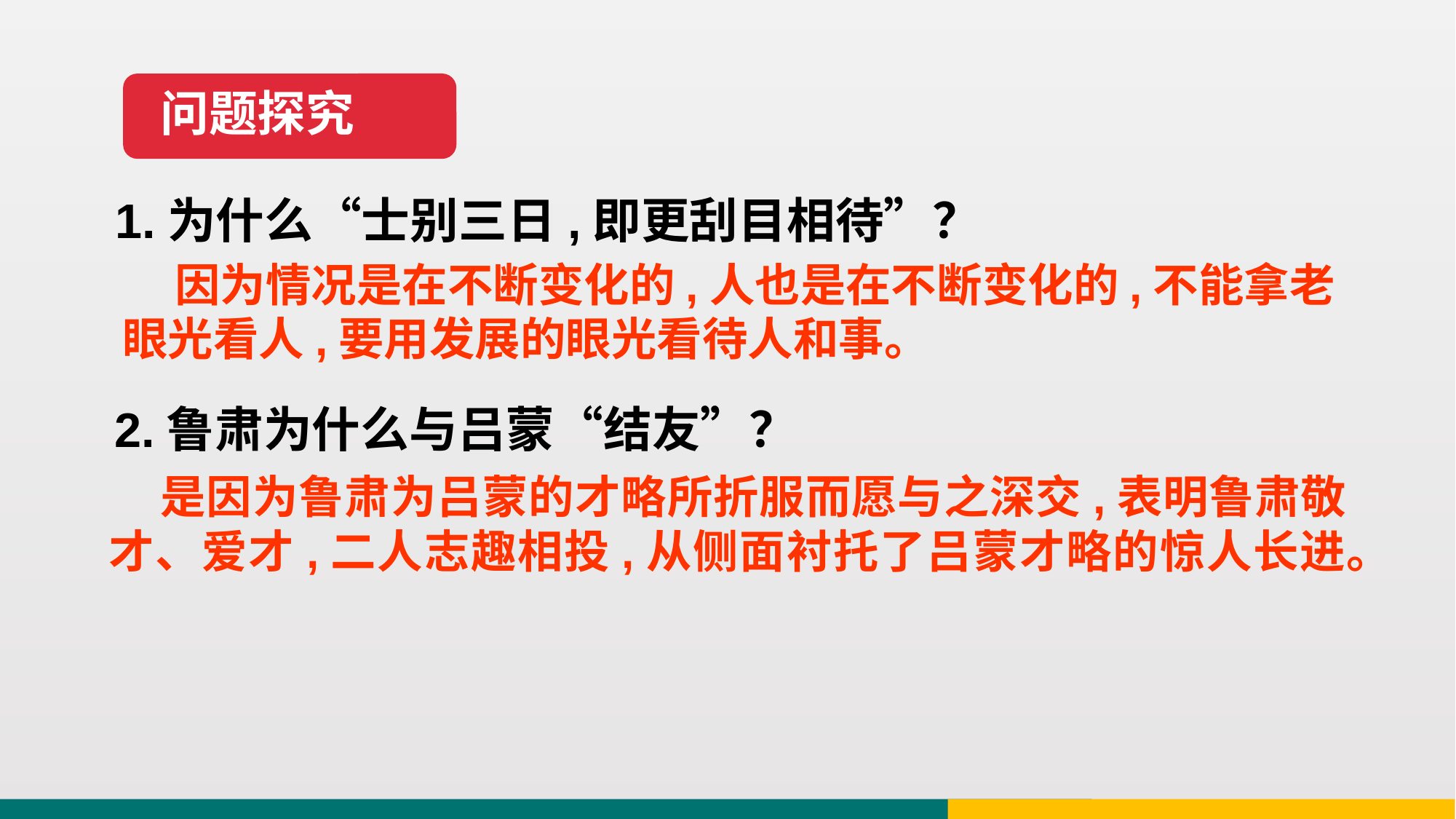

问题探究
1.为什么“士别三日,即更刮目相待”？
    因为情况是在不断变化的,人也是在不断变化的,不能拿老眼光看人,要用发展的眼光看待人和事。
 2.鲁肃为什么与吕蒙“结友”？
    是因为鲁肃为吕蒙的才略所折服而愿与之深交,表明鲁肃敬才、爱才,二人志趣相投,从侧面衬托了吕蒙才略的惊人长进。